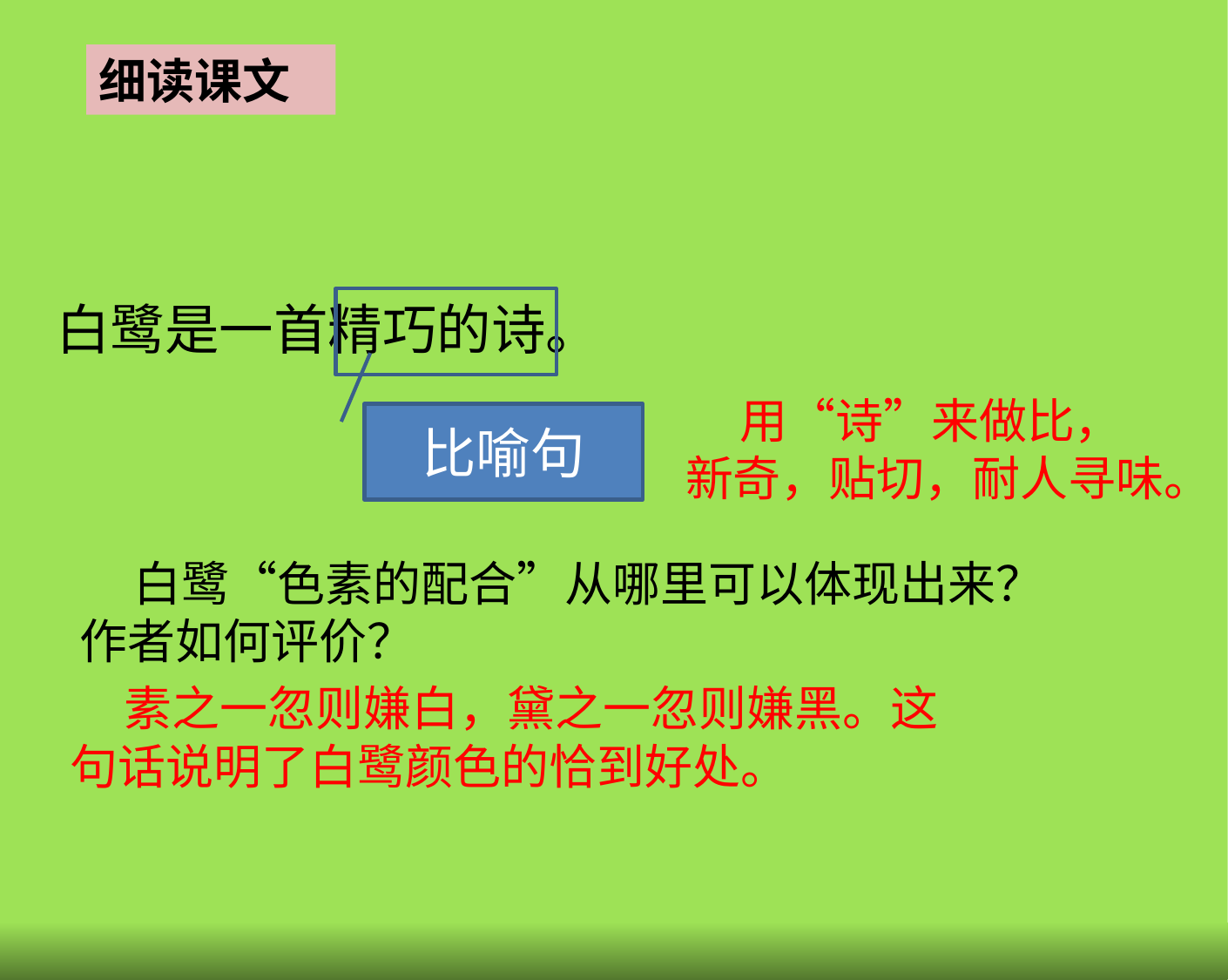

细读课文

白鹭是一首精巧的诗。

    用“诗”来做比，
新奇，贴切，耐人寻味。
比喻句
    白鹭“色素的配合”从哪里可以体现出来？作者如何评价？
    素之一忽则嫌白，黛之一忽则嫌黑。这句话说明了白鹭颜色的恰到好处。